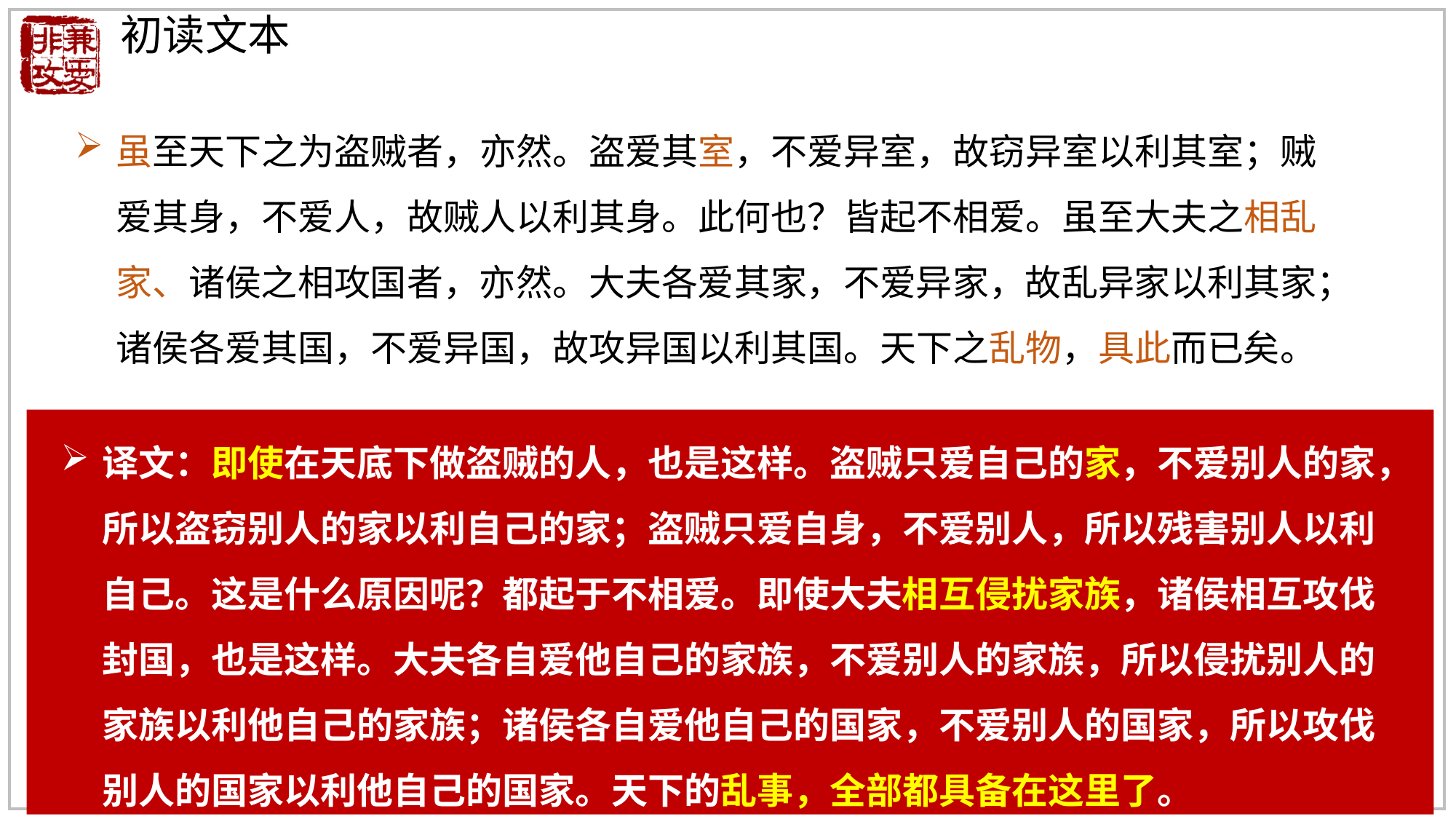

初读文本
虽至天下之为盗贼者，亦然。盗爱其室，不爱异室，故窃异室以利其室；贼爱其身，不爱人，故贼人以利其身。此何也？皆起不相爱。虽至大夫之相乱家、诸侯之相攻国者，亦然。大夫各爱其家，不爱异家，故乱异家以利其家；诸侯各爱其国，不爱异国，故攻异国以利其国。天下之乱物，具此而已矣。

译文：即使在天底下做盗贼的人，也是这样。盗贼只爱自己的家，不爱别人的家，所以盗窃别人的家以利自己的家；盗贼只爱自身，不爱别人，所以残害别人以利自己。这是什么原因呢？都起于不相爱。即使大夫相互侵扰家族，诸侯相互攻伐封国，也是这样。大夫各自爱他自己的家族，不爱别人的家族，所以侵扰别人的家族以利他自己的家族；诸侯各自爱他自己的国家，不爱别人的国家，所以攻伐别人的国家以利他自己的国家。天下的乱事，全部都具备在这里了。